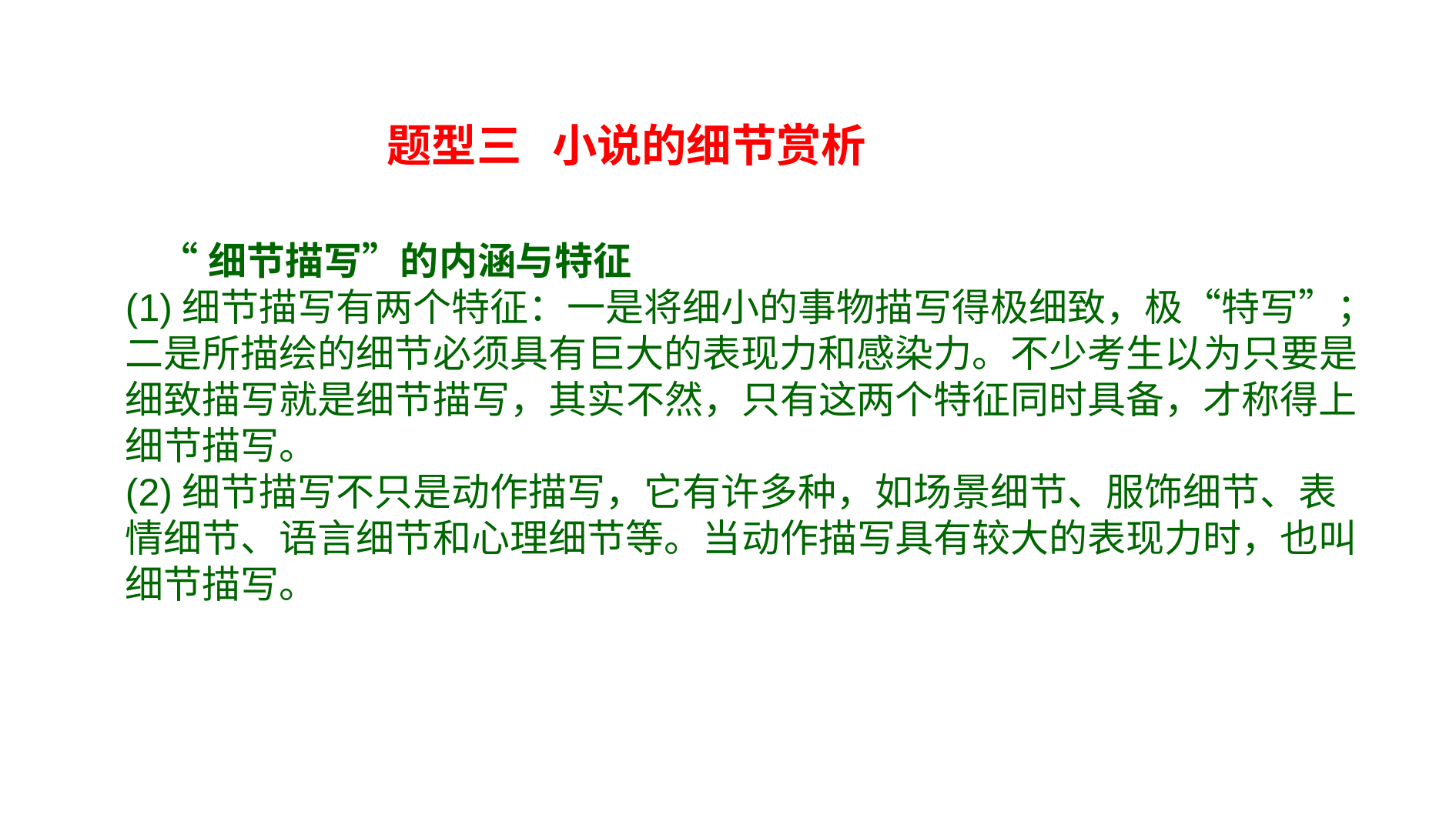

题型三   小说的细节赏析

    “细节描写”的内涵与特征
(1)细节描写有两个特征：一是将细小的事物描写得极细致，极“特写”；二是所描绘的细节必须具有巨大的表现力和感染力。不少考生以为只要是细致描写就是细节描写，其实不然，只有这两个特征同时具备，才称得上细节描写。
(2)细节描写不只是动作描写，它有许多种，如场景细节、服饰细节、表情细节、语言细节和心理细节等。当动作描写具有较大的表现力时，也叫细节描写。